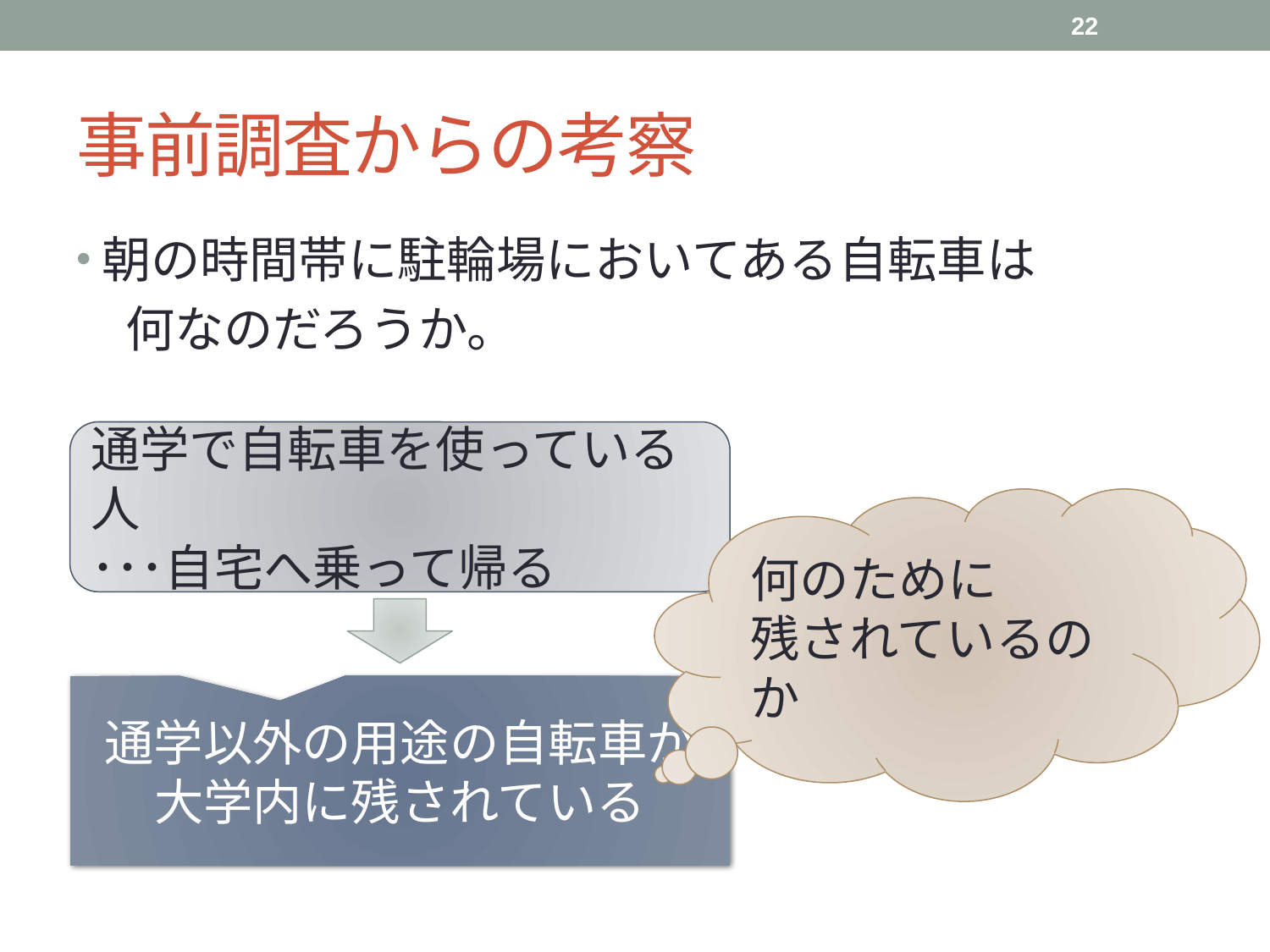

22
# 事前調査からの考察
朝の時間帯に駐輪場においてある自転車は
　何なのだろうか。

通学で自転車を使っている人
･･･自宅へ乗って帰る
何のために
残されているのか

通学以外の用途の自転車が、
大学内に残されている